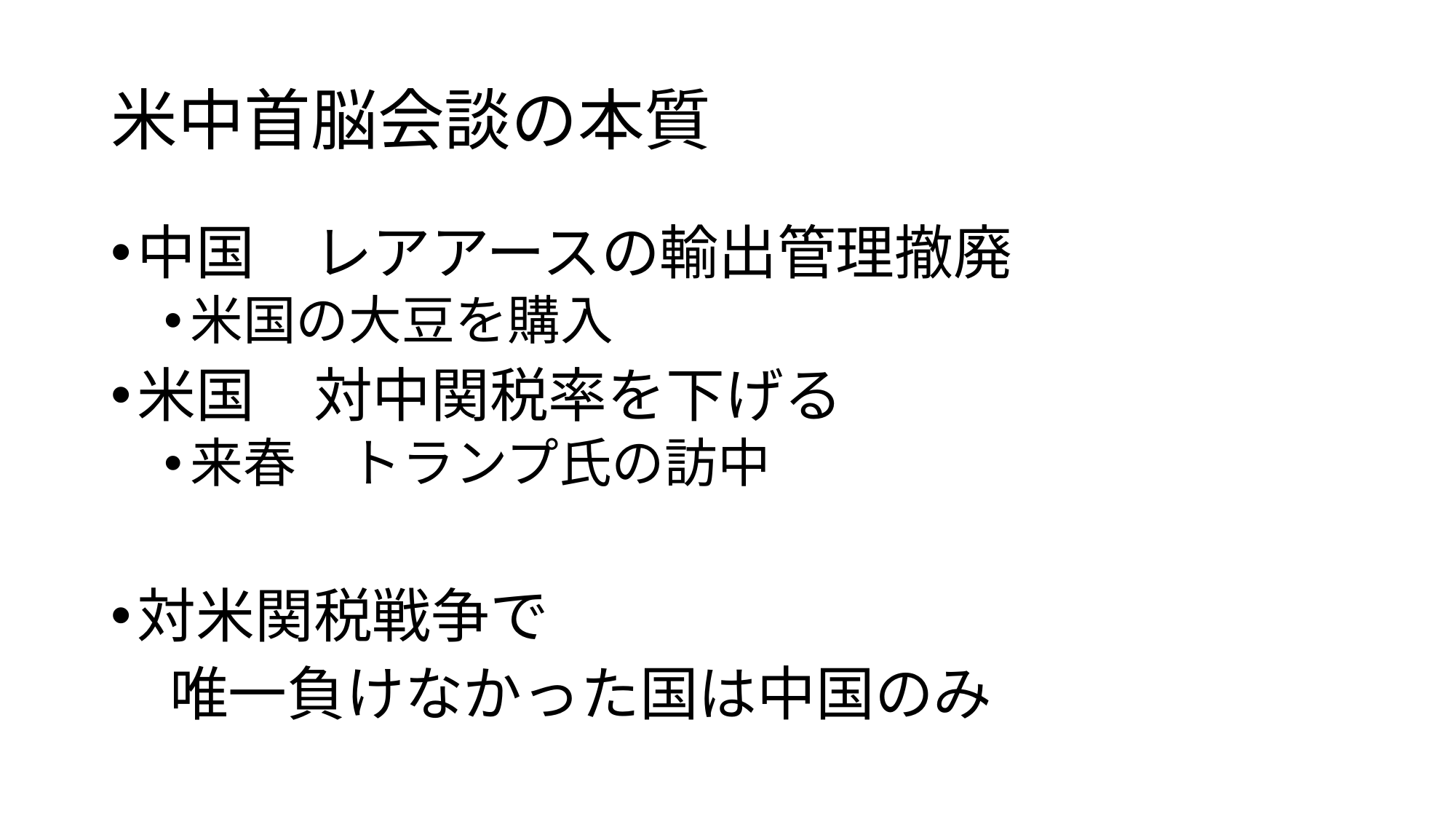

# 米中首脳会談の本質
中国　レアアースの輸出管理撤廃
米国の大豆を購入
米国　対中関税率を下げる
来春　トランプ氏の訪中

対米関税戦争で
　唯一負けなかった国は中国のみ